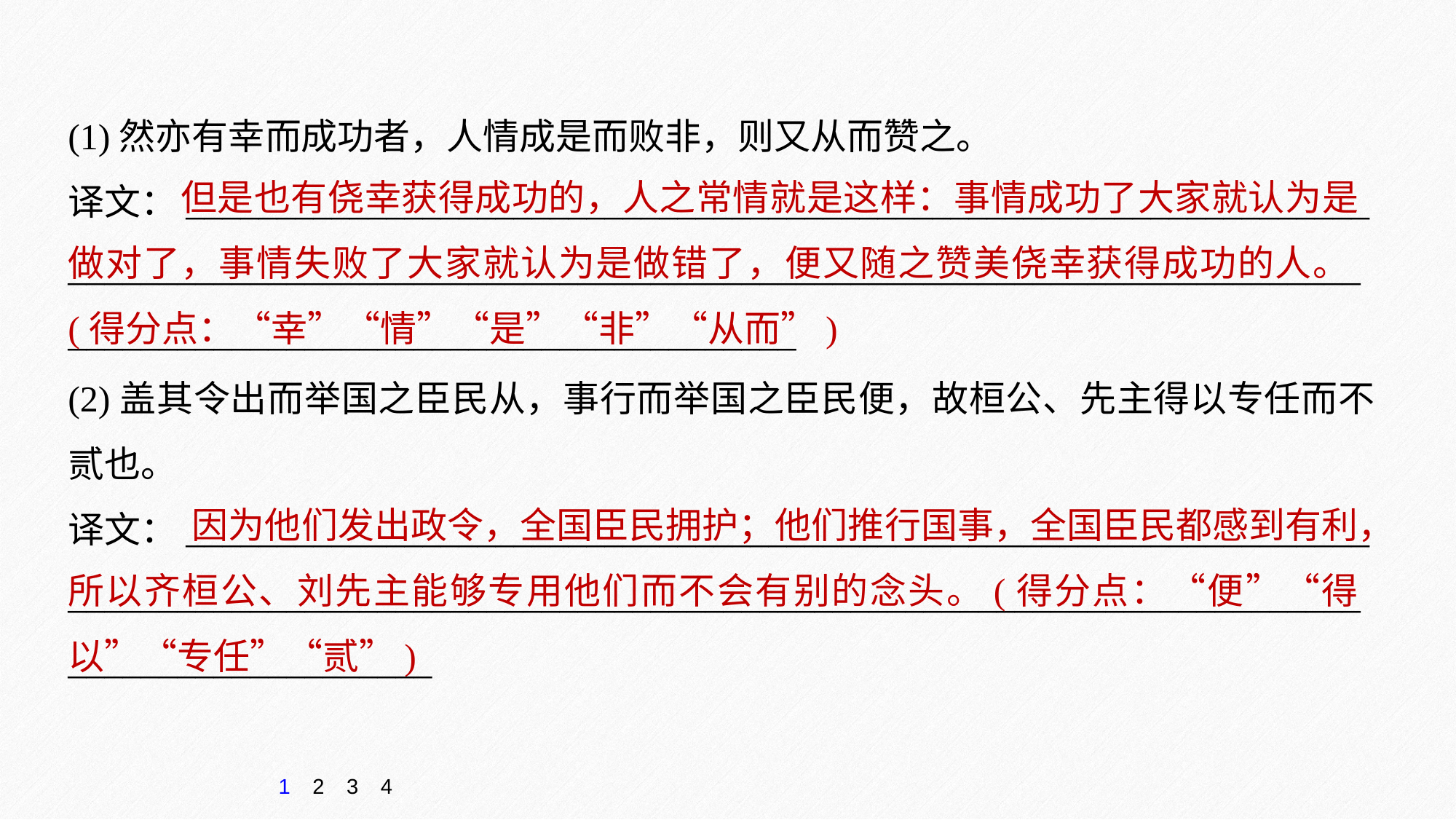

(1)然亦有幸而成功者，人情成是而败非，则又从而赞之。
译文：_________________________________________________________________
_______________________________________________________________________________________________________________
(2)盖其令出而举国之臣民从，事行而举国之臣民便，故桓公、先主得以专任而不贰也。
译文：_________________________________________________________________
___________________________________________________________________________________________
            但是也有侥幸获得成功的，人之常情就是这样：事情成功了大家就认为是做对了，事情失败了大家就认为是做错了，便又随之赞美侥幸获得成功的人。(得分点：“幸”“情”“是”“非”“从而”)

              因为他们发出政令，全国臣民拥护；他们推行国事，全国臣民都感到有利，所以齐桓公、刘先主能够专用他们而不会有别的念头。(得分点：“便”“得以”“专任”“贰”)
1
2
3
4